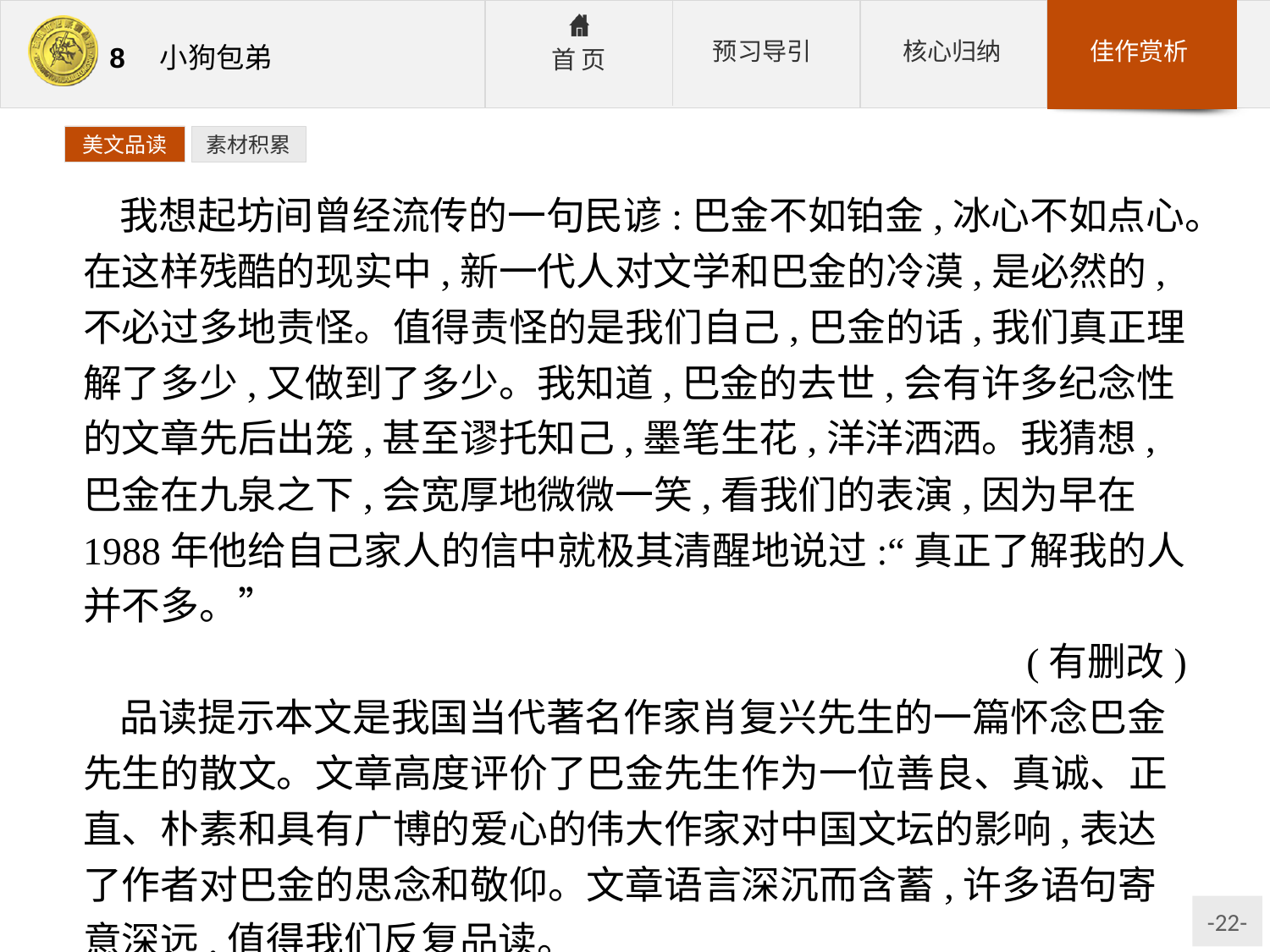

美文品读
素材积累
我想起坊间曾经流传的一句民谚:巴金不如铂金,冰心不如点心。在这样残酷的现实中,新一代人对文学和巴金的冷漠,是必然的,不必过多地责怪。值得责怪的是我们自己,巴金的话,我们真正理解了多少,又做到了多少。我知道,巴金的去世,会有许多纪念性的文章先后出笼,甚至谬托知己,墨笔生花,洋洋洒洒。我猜想,巴金在九泉之下,会宽厚地微微一笑,看我们的表演,因为早在1988年他给自己家人的信中就极其清醒地说过:“真正了解我的人并不多。”
(有删改)
品读提示本文是我国当代著名作家肖复兴先生的一篇怀念巴金先生的散文。文章高度评价了巴金先生作为一位善良、真诚、正直、朴素和具有广博的爱心的伟大作家对中国文坛的影响,表达了作者对巴金的思念和敬仰。文章语言深沉而含蓄,许多语句寄意深远,值得我们反复品读。